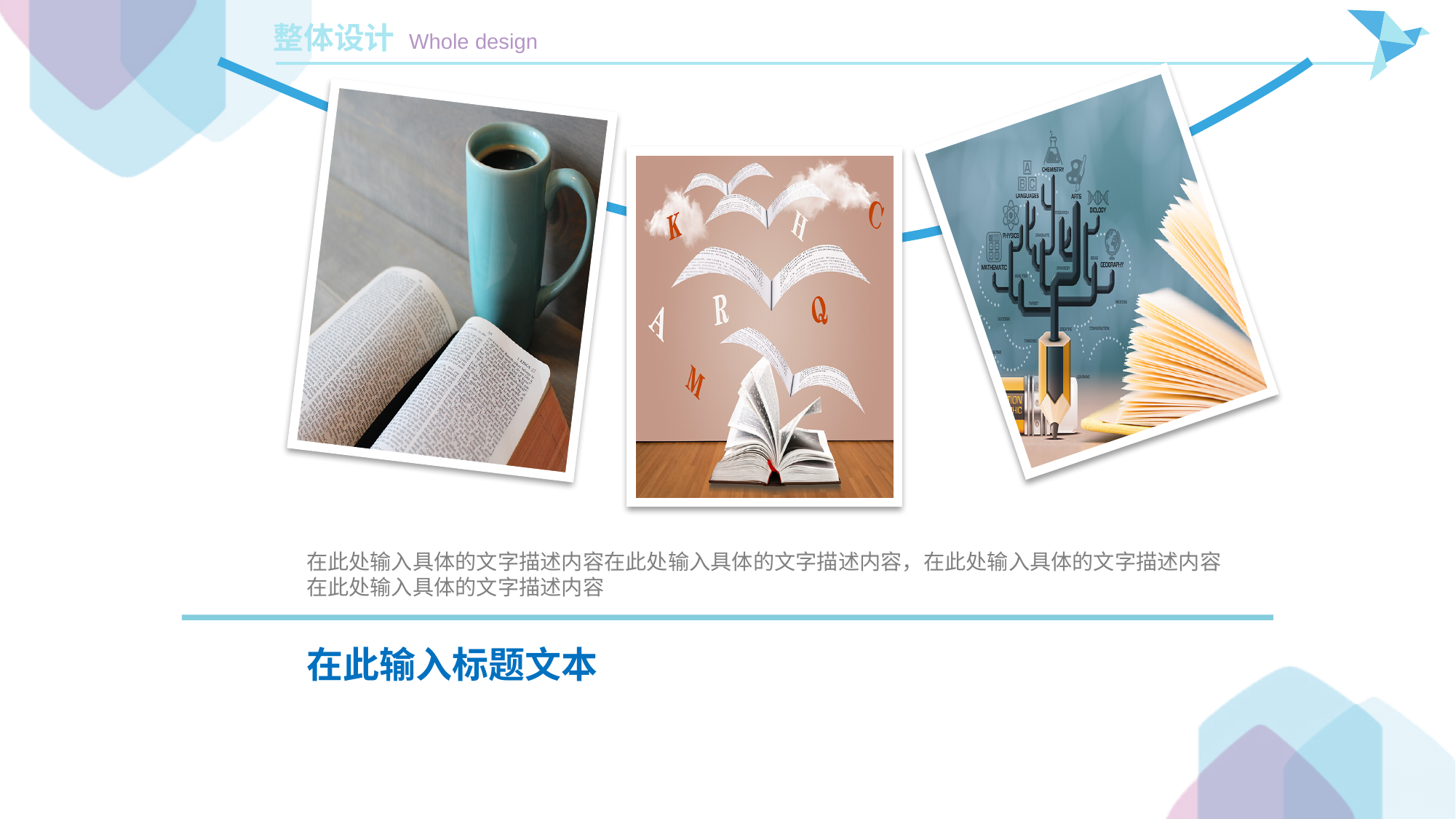

在此处输入具体的文字描述内容在此处输入具体的文字描述内容，在此处输入具体的文字描述内容在此处输入具体的文字描述内容

在此输入标题文本